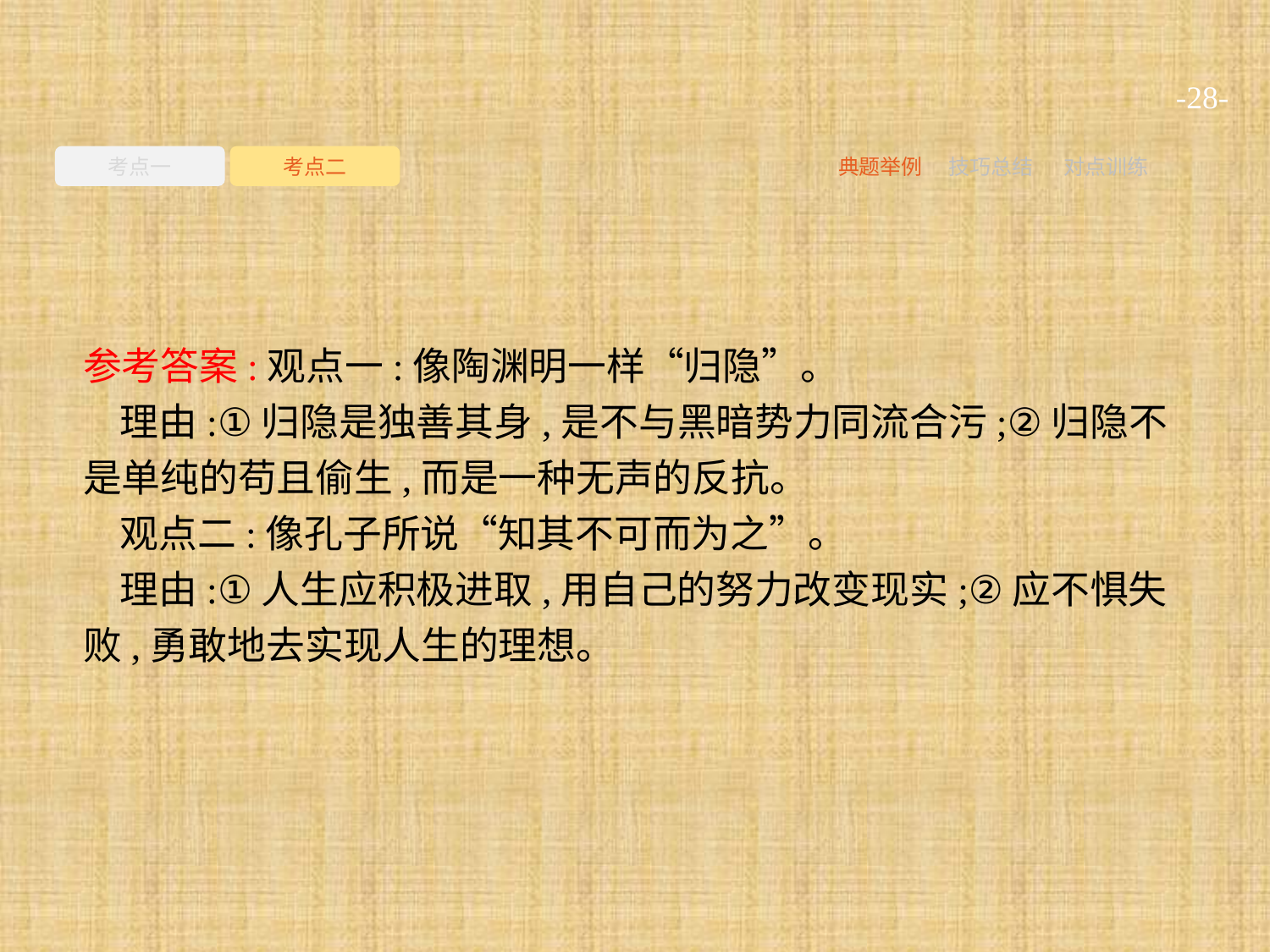

-28-
考点一
考点二
典题举例
技巧总结
对点训练
参考答案:观点一:像陶渊明一样“归隐”。
理由:①归隐是独善其身,是不与黑暗势力同流合污;②归隐不是单纯的苟且偷生,而是一种无声的反抗。
观点二:像孔子所说“知其不可而为之”。
理由:①人生应积极进取,用自己的努力改变现实;②应不惧失败,勇敢地去实现人生的理想。